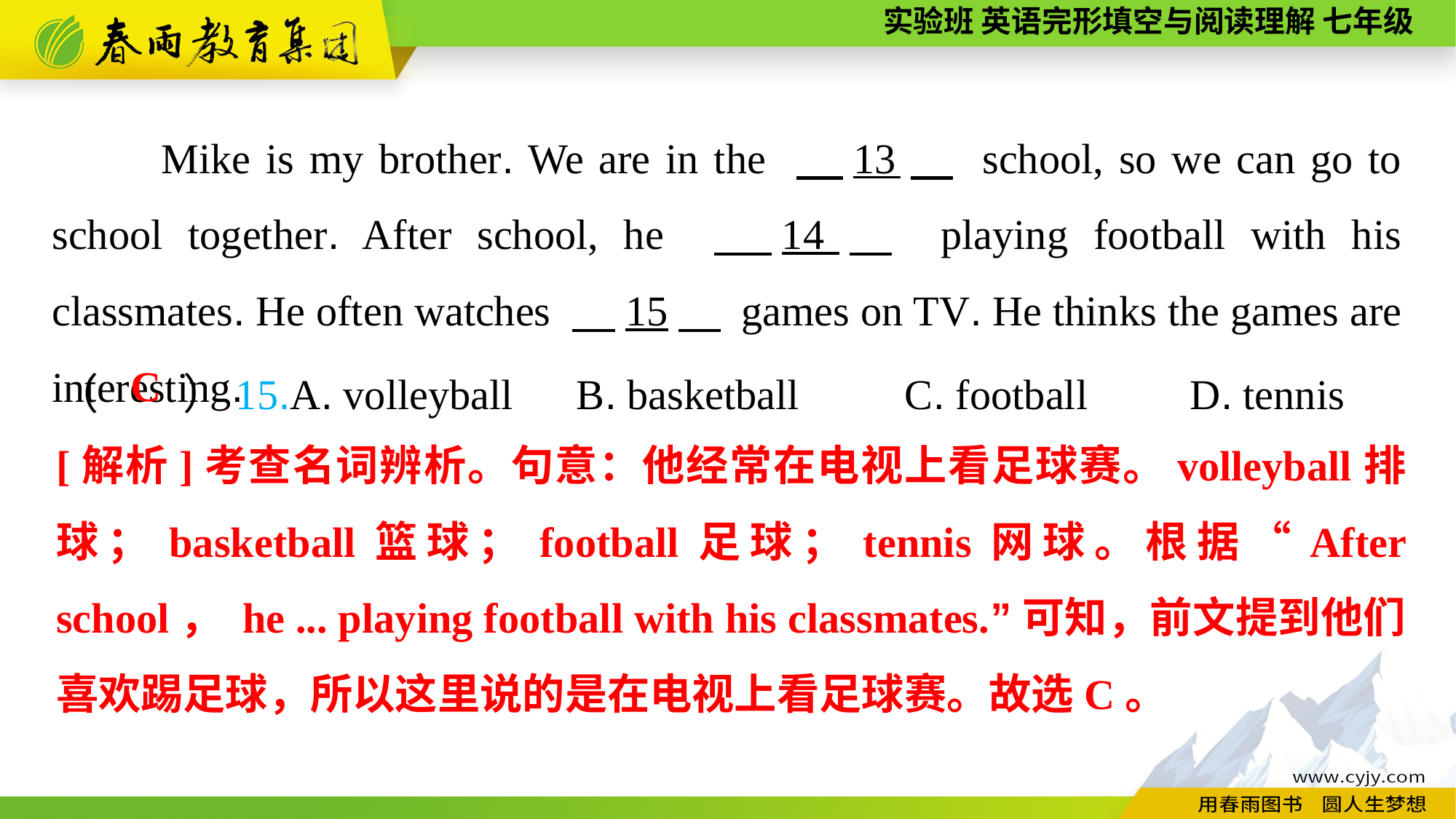

Mike is my brother. We are in the 　13　 school, so we can go to school together. After school, he 　14　 playing football with his classmates. He often watches 　15　 games on TV. He thinks the games are interesting.
（　　）15.A. volleyball      B. basketball	        C. football	    D. tennis
C
[解析]考查名词辨析。句意：他经常在电视上看足球赛。volleyball排球；basketball篮球；football足球；tennis网球。根据“After school， he ... playing football with his classmates.”可知，前文提到他们喜欢踢足球，所以这里说的是在电视上看足球赛。故选C。